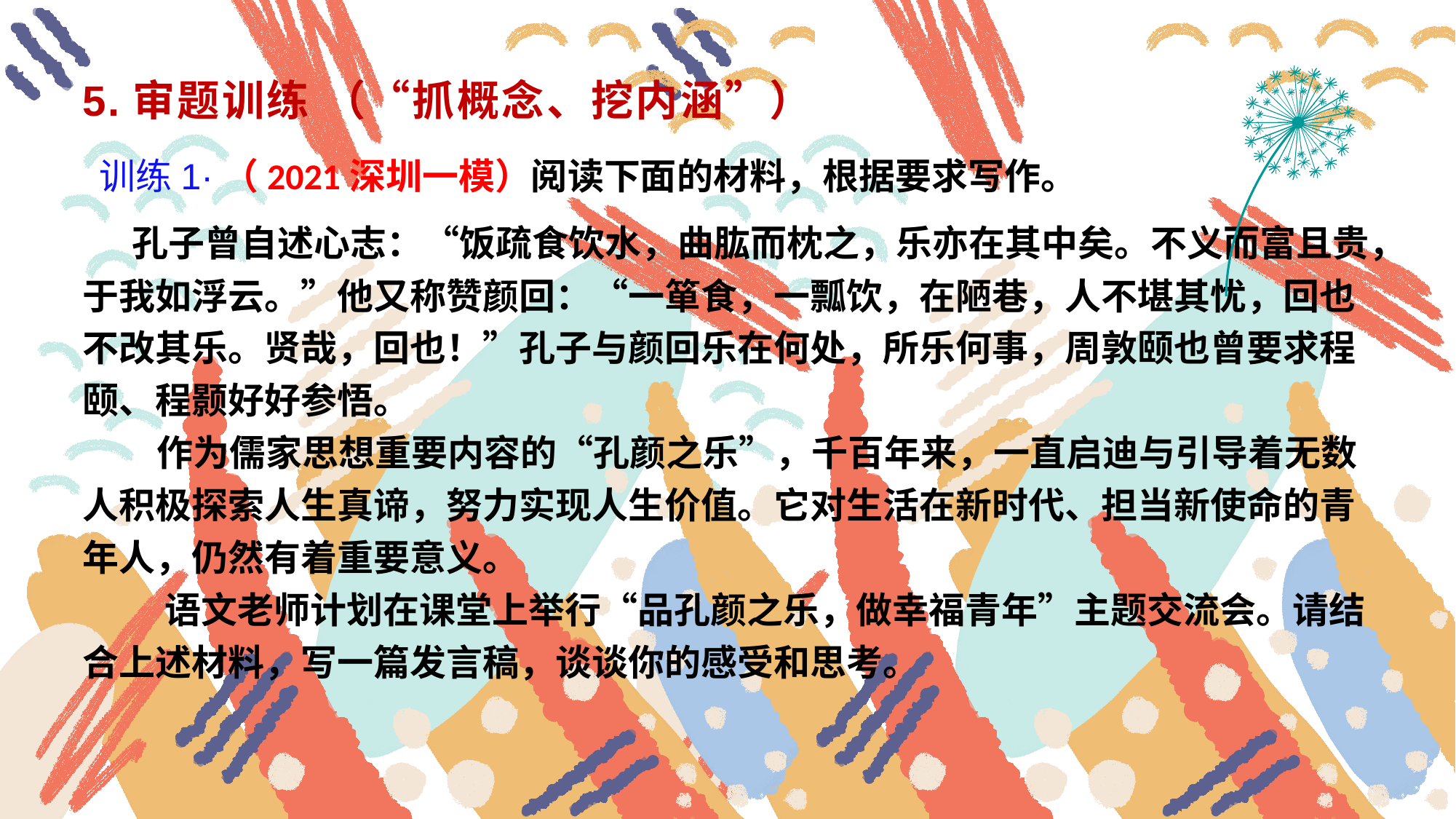

5.审题训练 （“抓概念、挖内涵”）
 训练1·（2021深圳一模）阅读下面的材料，根据要求写作。
     孔子曾自述心志：“饭疏食饮水，曲肱而枕之，乐亦在其中矣。不义而富且贵，于我如浮云。”他又称赞颜回：“一箪食，一瓢饮，在陋巷，人不堪其忧，回也不改其乐。贤哉，回也！”孔子与颜回乐在何处，所乐何事，周敦颐也曾要求程颐、程颢好好参悟。
        作为儒家思想重要内容的“孔颜之乐”，千百年来，一直启迪与引导着无数人积极探索人生真谛，努力实现人生价值。它对生活在新时代、担当新使命的青年人，仍然有着重要意义。
         语文老师计划在课堂上举行“品孔颜之乐，做幸福青年”主题交流会。请结合上述材料，写一篇发言稿，谈谈你的感受和思考。